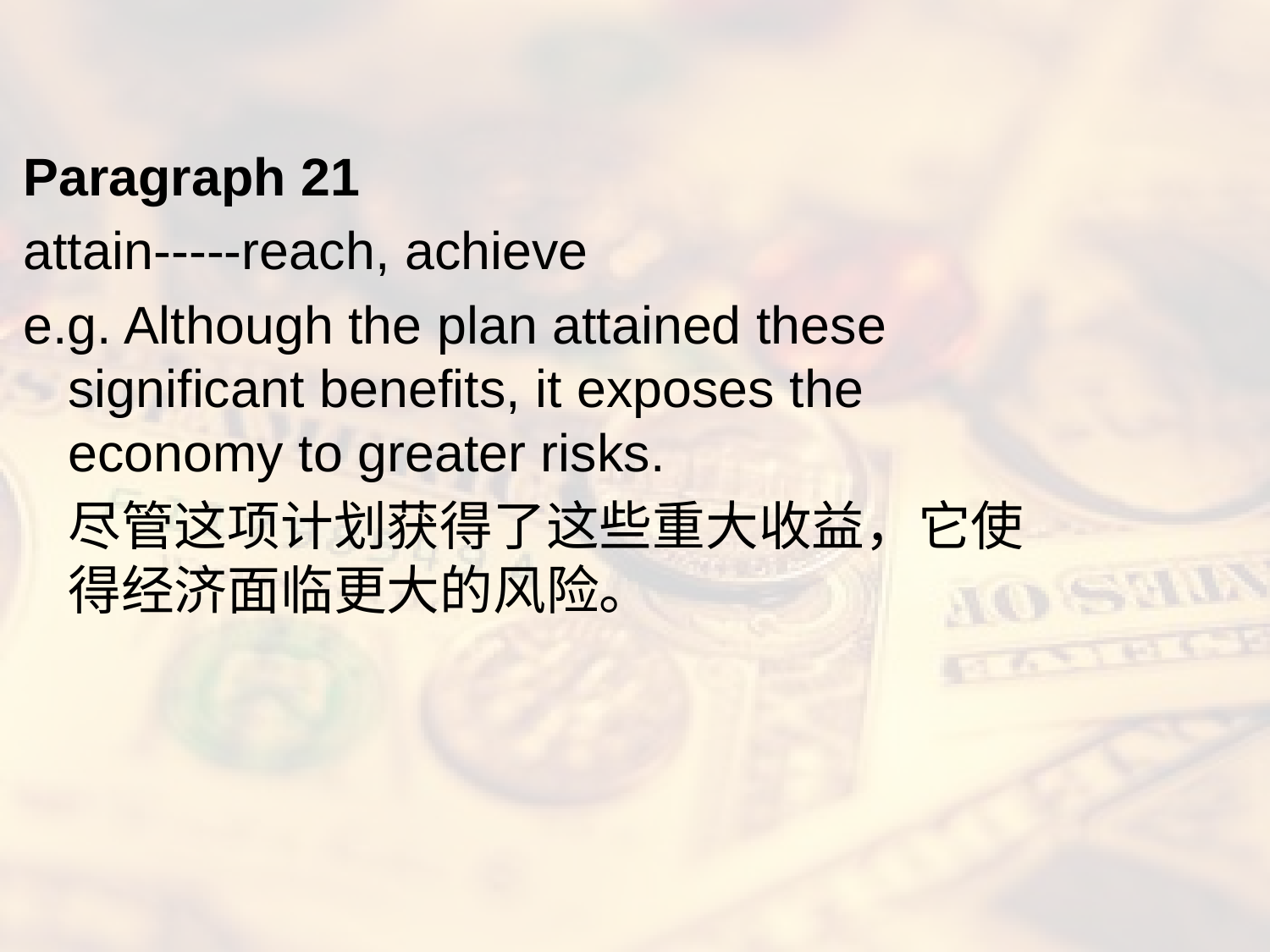

#
Paragraph 21
attain-----reach, achieve
e.g. Although the plan attained these significant benefits, it exposes the economy to greater risks.
	尽管这项计划获得了这些重大收益，它使得经济面临更大的风险。